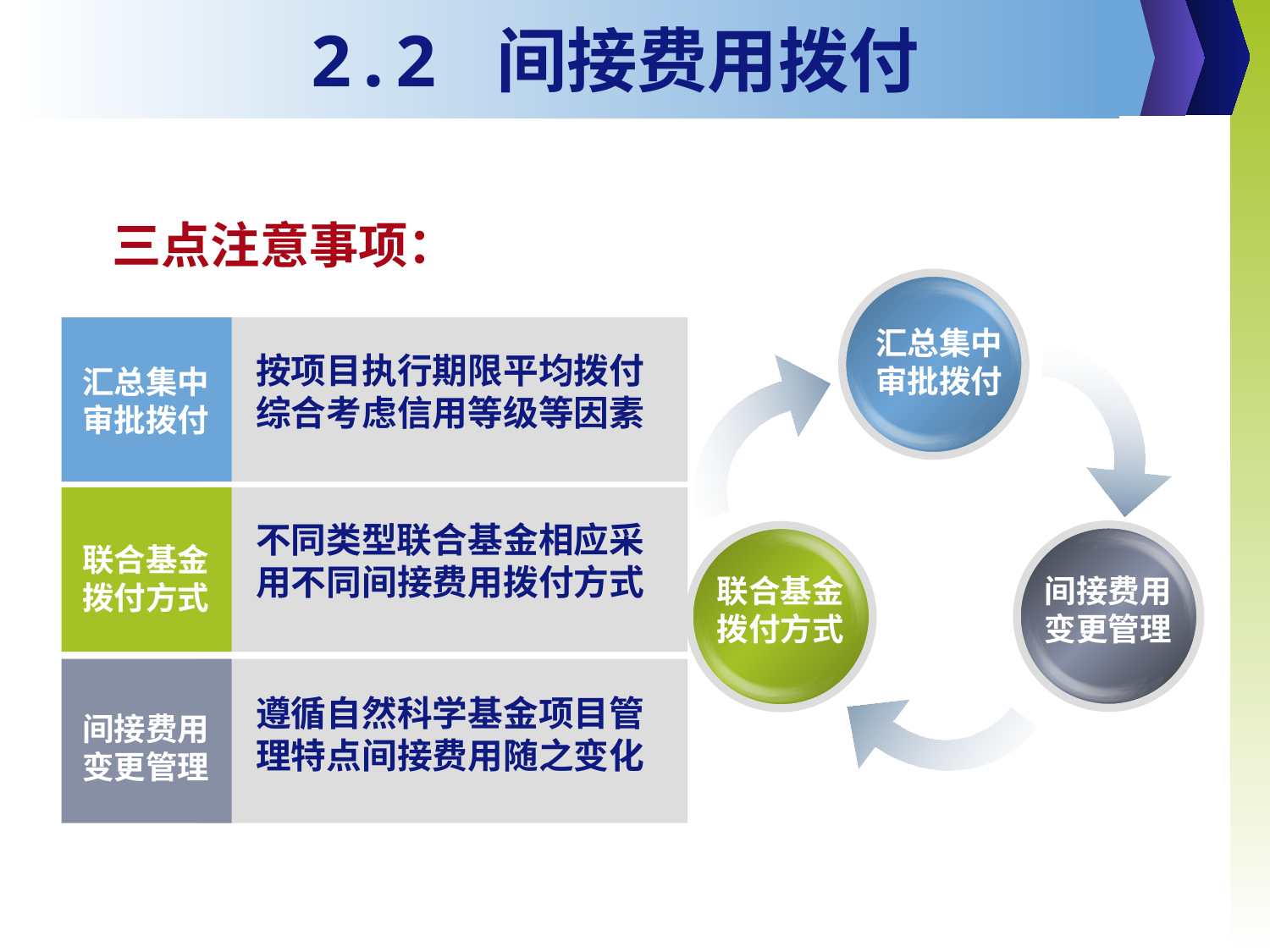

# 2.2 间接费用拨付
三点注意事项：

按项目执行期限平均拨付
综合考虑信用等级等因素
汇总集中审批拨付

不同类型联合基金相应采
用不同间接费用拨付方式

联合基金拨付方式

遵循自然科学基金项目管
理特点间接费用随之变化
间接费用变更管理
汇总集中审批拨付

联合基金拨付方式
间接费用变更管理